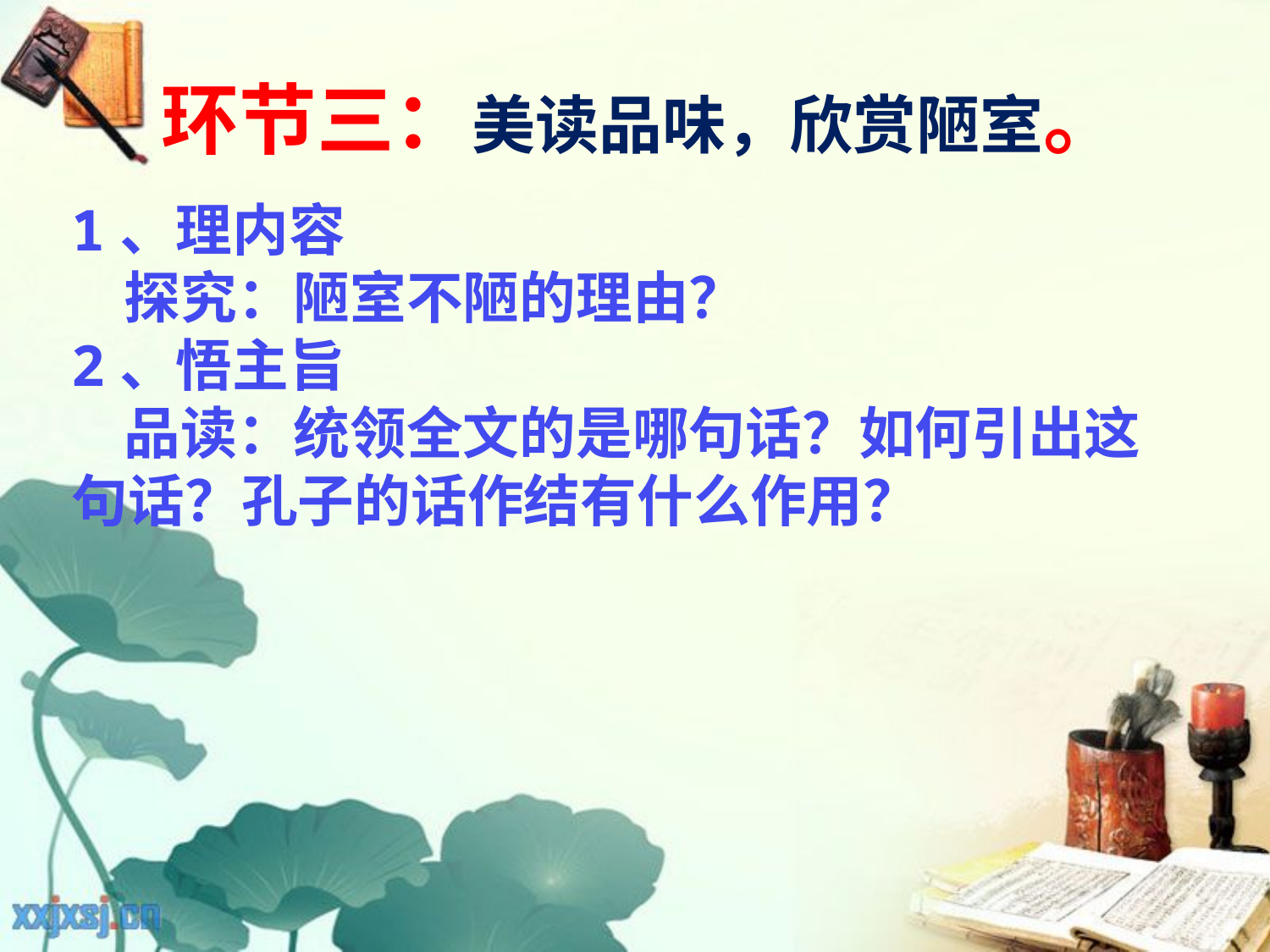

# 环节三：美读品味，欣赏陋室。
1、理内容
   探究：陋室不陋的理由？
2、悟主旨
   品读：统领全文的是哪句话？如何引出这句话？孔子的话作结有什么作用？